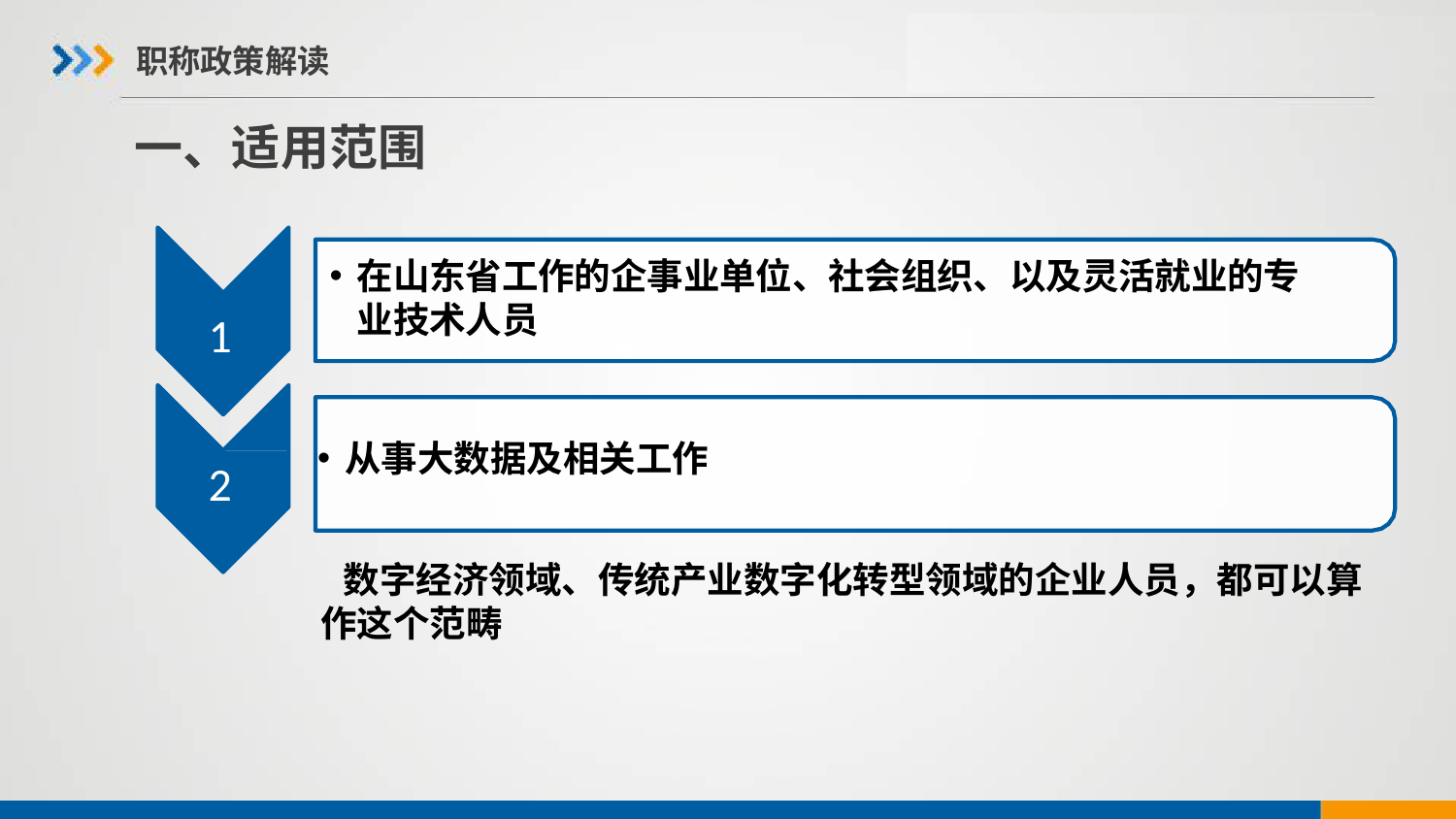

职称政策解读
# 一、适用范围

在山东省工作的企事业单位、社会组织、以及灵活就业的专业技术人员
1

从事大数据及相关工作
2
     数字经济领域、传统产业数字化转型领域的企业人员，都可以算作这个范畴